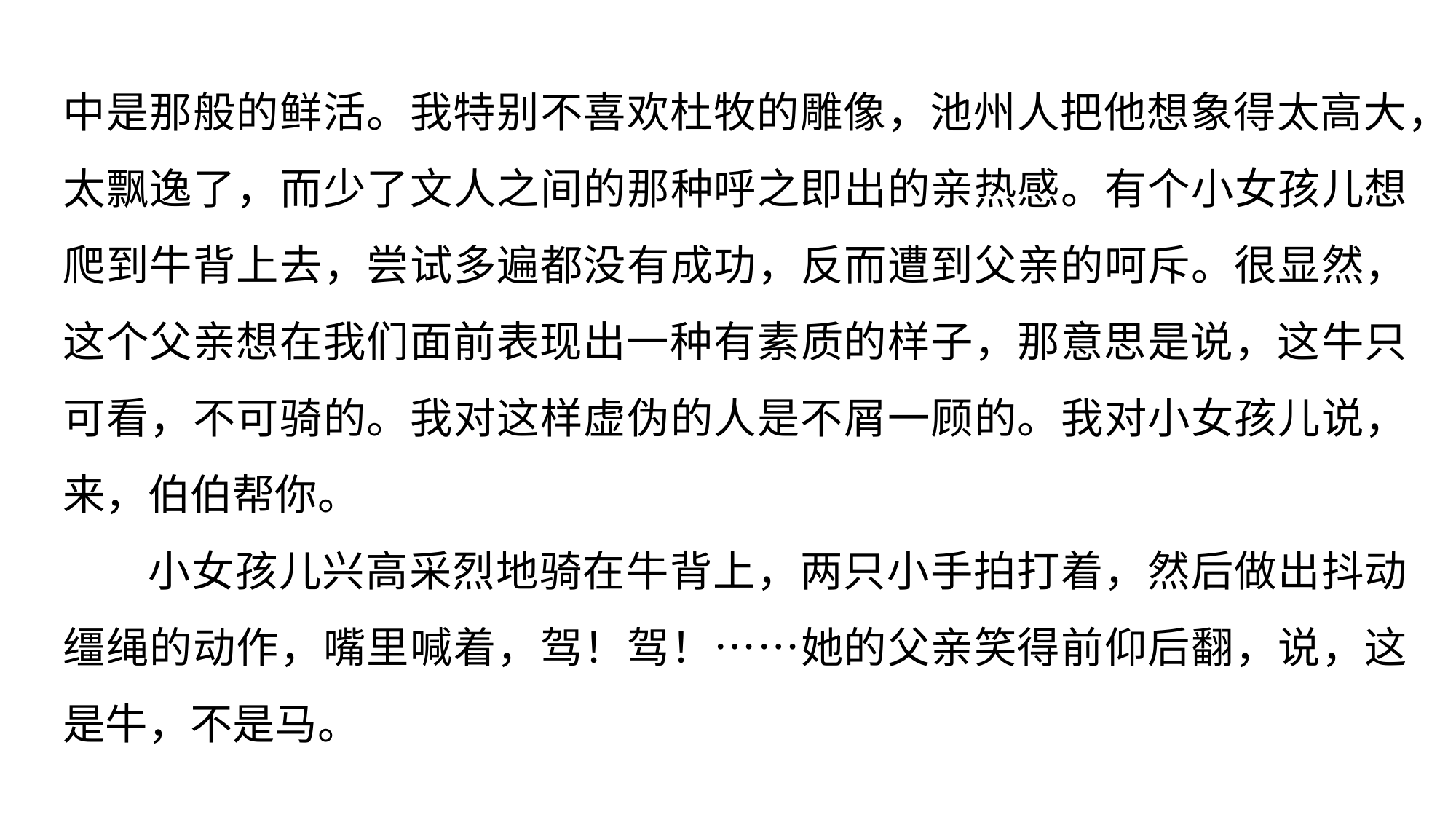

中是那般的鲜活。我特别不喜欢杜牧的雕像，池州人把他想象得太高大，太飘逸了，而少了文人之间的那种呼之即出的亲热感。有个小女孩儿想爬到牛背上去，尝试多遍都没有成功，反而遭到父亲的呵斥。很显然，这个父亲想在我们面前表现出一种有素质的样子，那意思是说，这牛只可看，不可骑的。我对这样虚伪的人是不屑一顾的。我对小女孩儿说，来，伯伯帮你。
小女孩儿兴高采烈地骑在牛背上，两只小手拍打着，然后做出抖动缰绳的动作，嘴里喊着，驾！驾！……她的父亲笑得前仰后翻，说，这是牛，不是马。